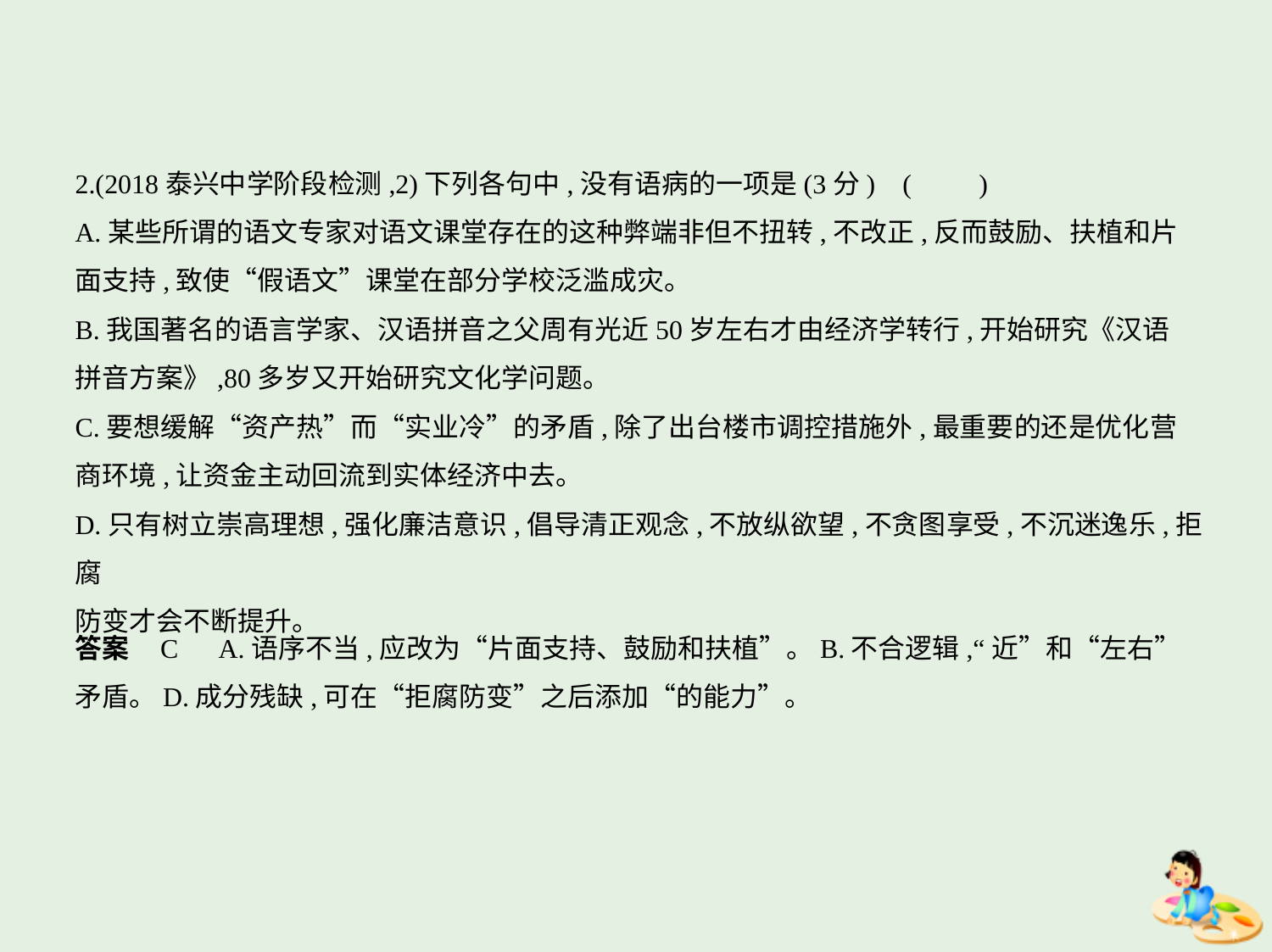

2.(2018泰兴中学阶段检测,2)下列各句中,没有语病的一项是(3分) (　　)
A.某些所谓的语文专家对语文课堂存在的这种弊端非但不扭转,不改正,反而鼓励、扶植和片
面支持,致使“假语文”课堂在部分学校泛滥成灾。
B.我国著名的语言学家、汉语拼音之父周有光近50岁左右才由经济学转行,开始研究《汉语
拼音方案》,80多岁又开始研究文化学问题。
C.要想缓解“资产热”而“实业冷”的矛盾,除了出台楼市调控措施外,最重要的还是优化营
商环境,让资金主动回流到实体经济中去。
D.只有树立崇高理想,强化廉洁意识,倡导清正观念,不放纵欲望,不贪图享受,不沉迷逸乐,拒腐
防变才会不断提升。
答案    C　A.语序不当,应改为“片面支持、鼓励和扶植”。B.不合逻辑,“近”和“左右”
矛盾。D.成分残缺,可在“拒腐防变”之后添加“的能力”。